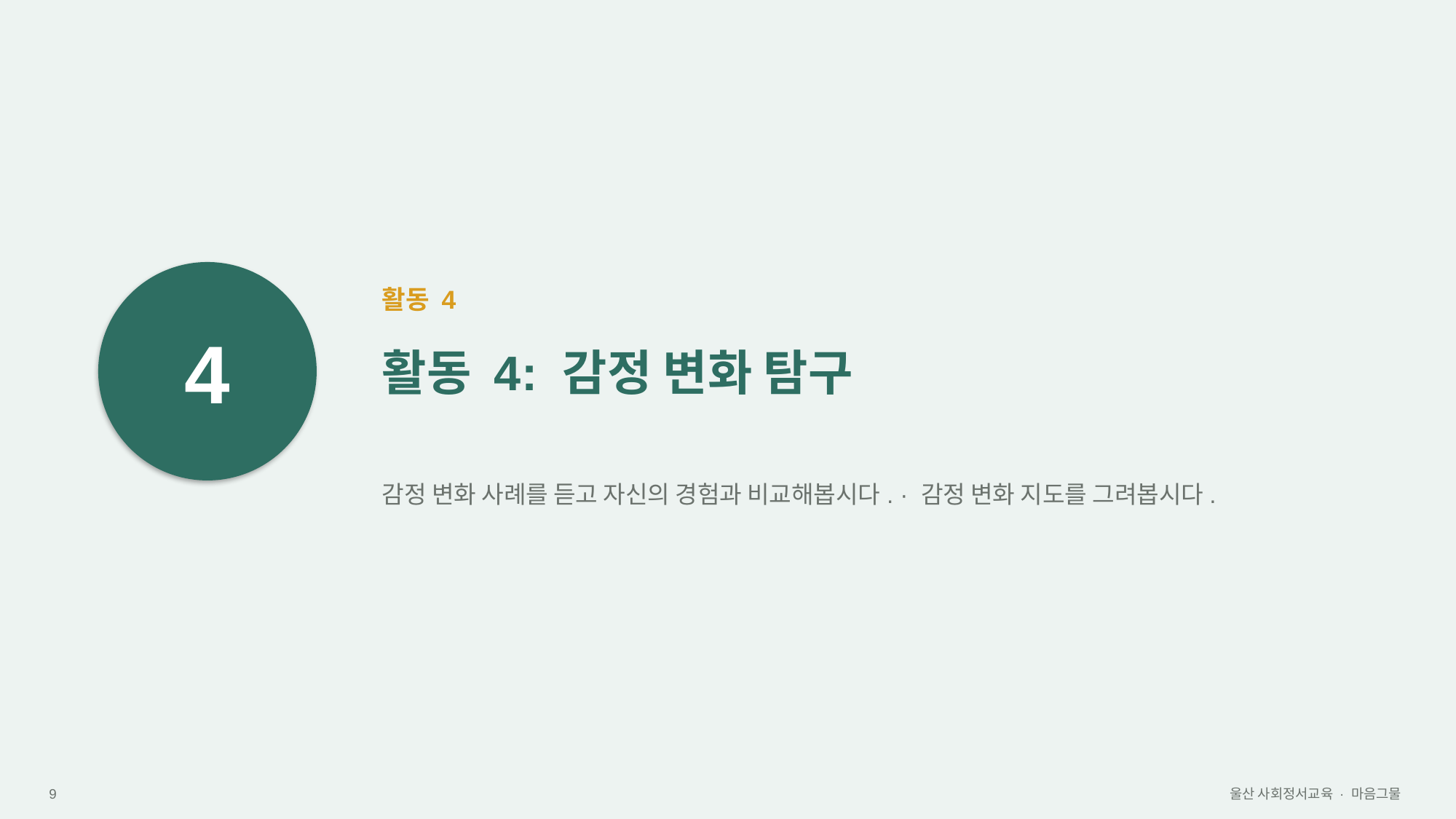

4
활동 4
활동 4: 감정 변화 탐구
감정 변화 사례를 듣고 자신의 경험과 비교해봅시다. · 감정 변화 지도를 그려봅시다.
9
울산 사회정서교육 · 마음그물